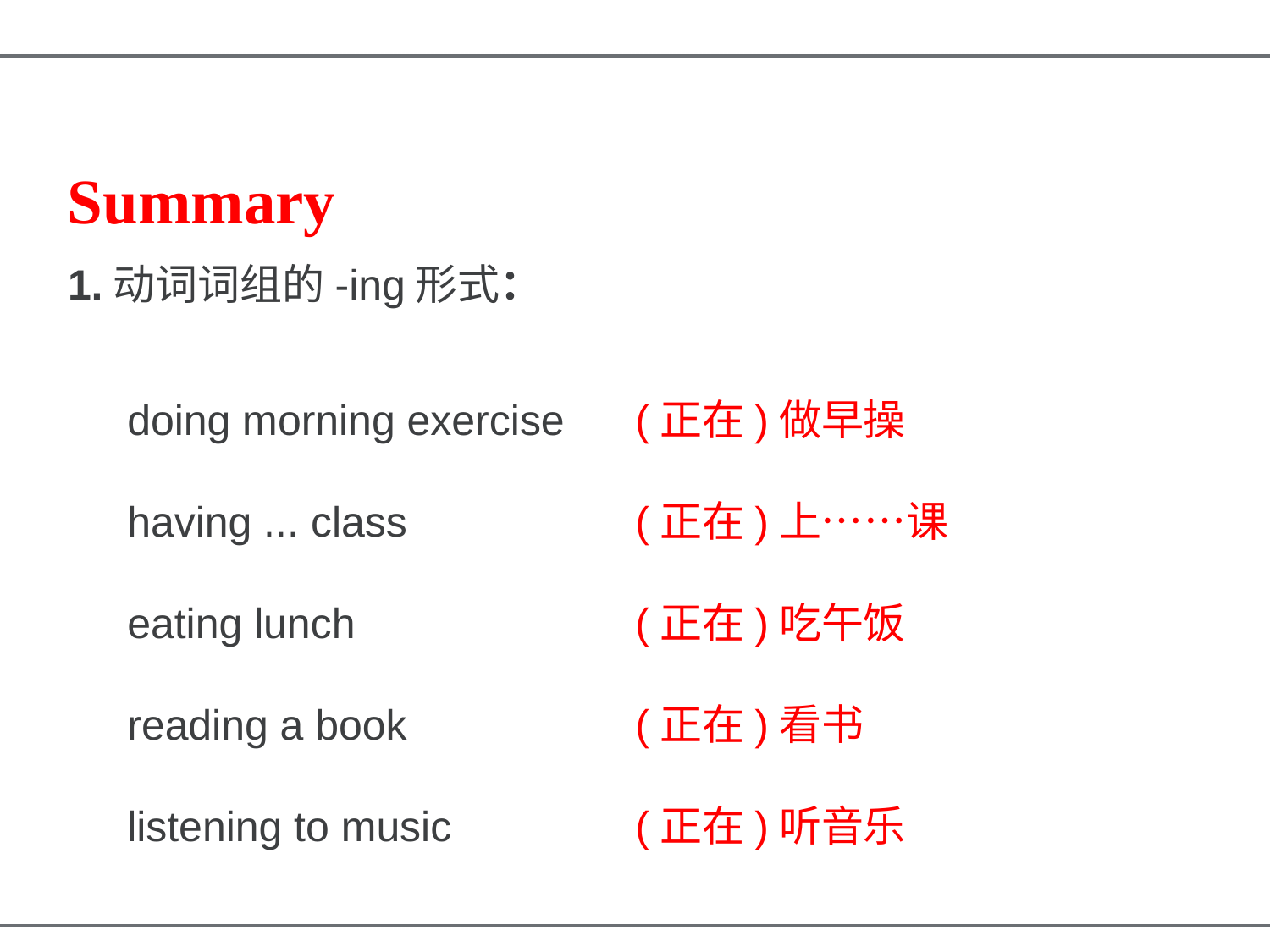

Summary
1.动词词组的-ing形式：
doing morning exercise 	(正在)做早操
having ... class 		(正在)上……课
eating lunch                 	(正在)吃午饭
reading a book		(正在)看书
listening to music        	(正在)听音乐